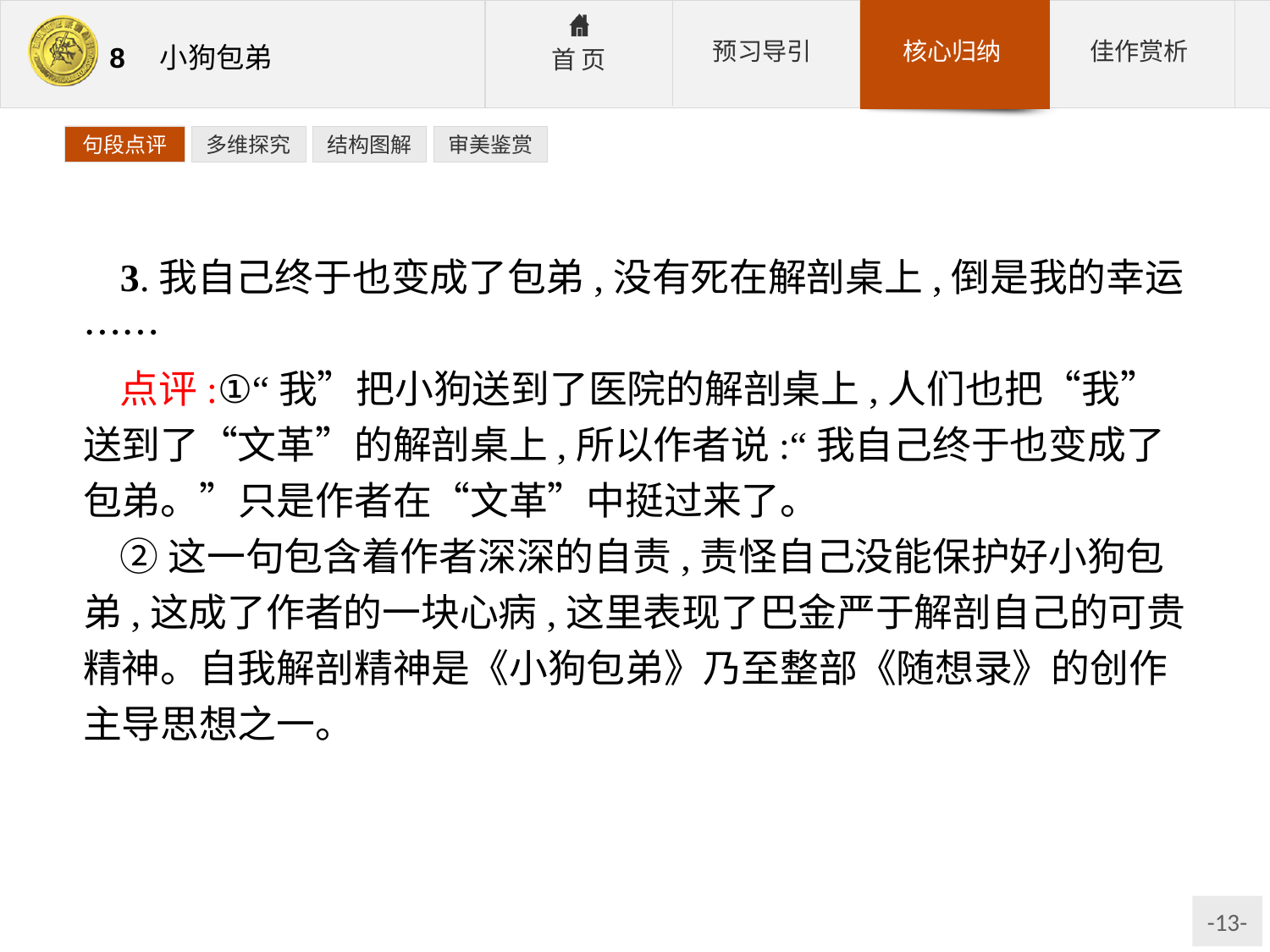

句段点评
多维探究
结构图解
审美鉴赏
3.我自己终于也变成了包弟,没有死在解剖桌上,倒是我的幸运……
点评:①“我”把小狗送到了医院的解剖桌上,人们也把“我”送到了“文革”的解剖桌上,所以作者说:“我自己终于也变成了包弟。”只是作者在“文革”中挺过来了。
②这一句包含着作者深深的自责,责怪自己没能保护好小狗包弟,这成了作者的一块心病,这里表现了巴金严于解剖自己的可贵精神。自我解剖精神是《小狗包弟》乃至整部《随想录》的创作主导思想之一。